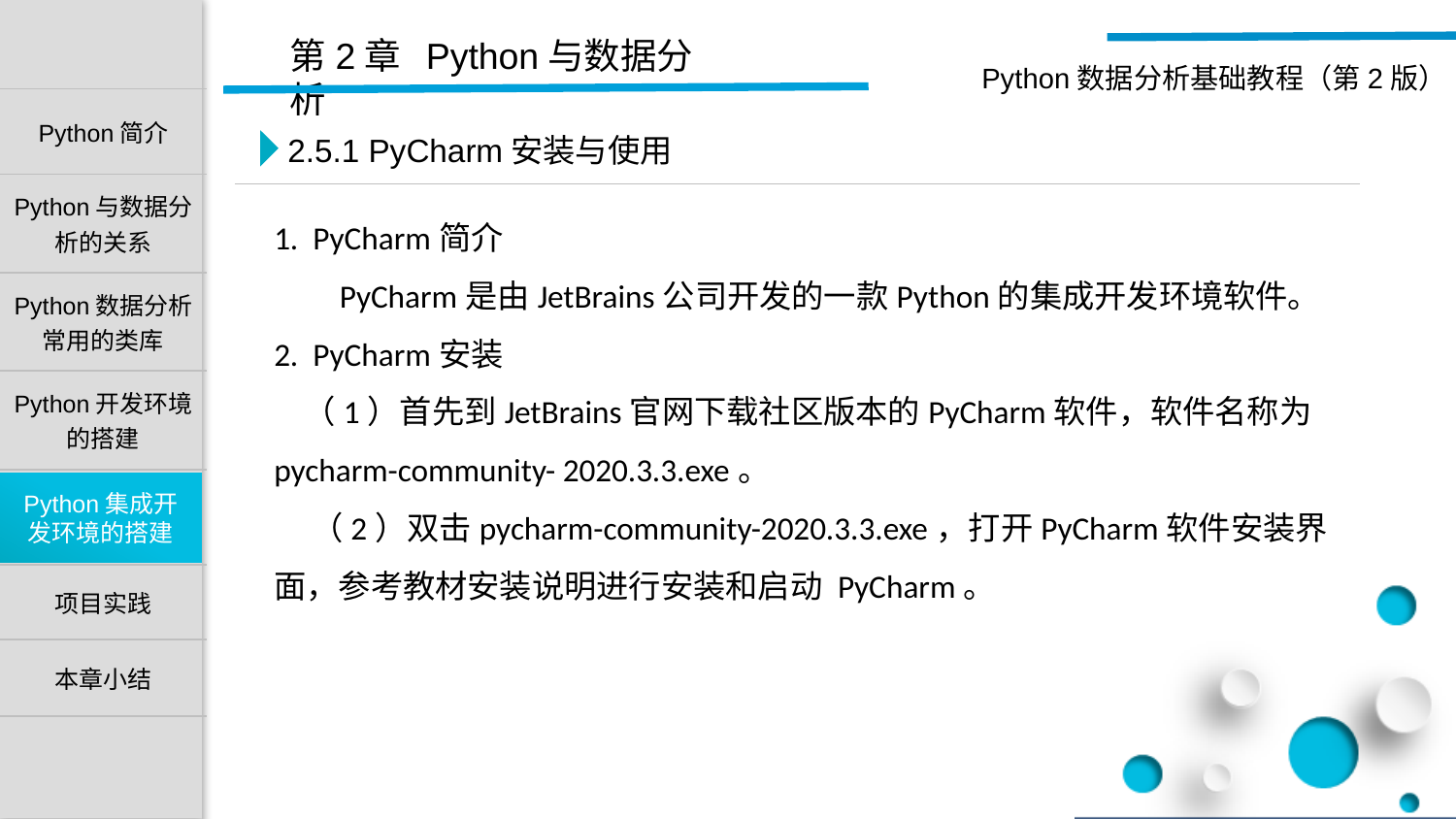

2.5.1 PyCharm安装与使用

1.  PyCharm简介
         PyCharm是由JetBrains公司开发的一款Python的集成开发环境软件。
2.  PyCharm安装
   （1）首先到JetBrains官网下载社区版本的PyCharm软件，软件名称为pycharm-community- 2020.3.3.exe。
    （2）双击pycharm-community-2020.3.3.exe，打开PyCharm软件安装界面，参考教材安装说明进行安装和启动 PyCharm。